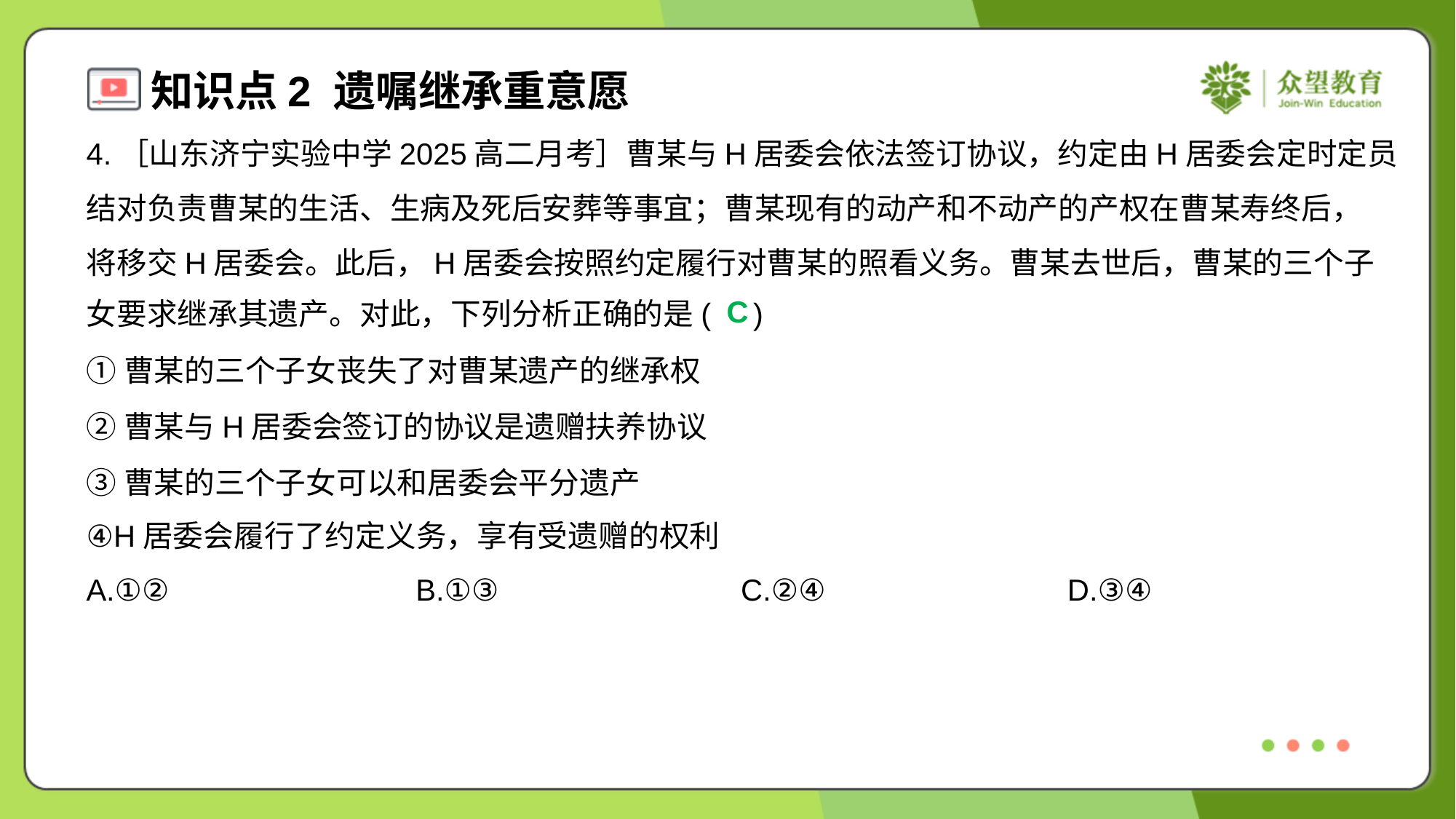

4.［山东济宁实验中学2025高二月考］曹某与H居委会依法签订协议，约定由H居委会定时定员
结对负责曹某的生活、生病及死后安葬等事宜；曹某现有的动产和不动产的产权在曹某寿终后，
将移交H居委会。此后，H居委会按照约定履行对曹某的照看义务。曹某去世后，曹某的三个子
女要求继承其遗产。对此，下列分析正确的是(     )
C
①曹某的三个子女丧失了对曹某遗产的继承权
②曹某与H居委会签订的协议是遗赠扶养协议
③曹某的三个子女可以和居委会平分遗产
④H居委会履行了约定义务，享有受遗赠的权利
A.①②	B.①③	C.②④	D.③④